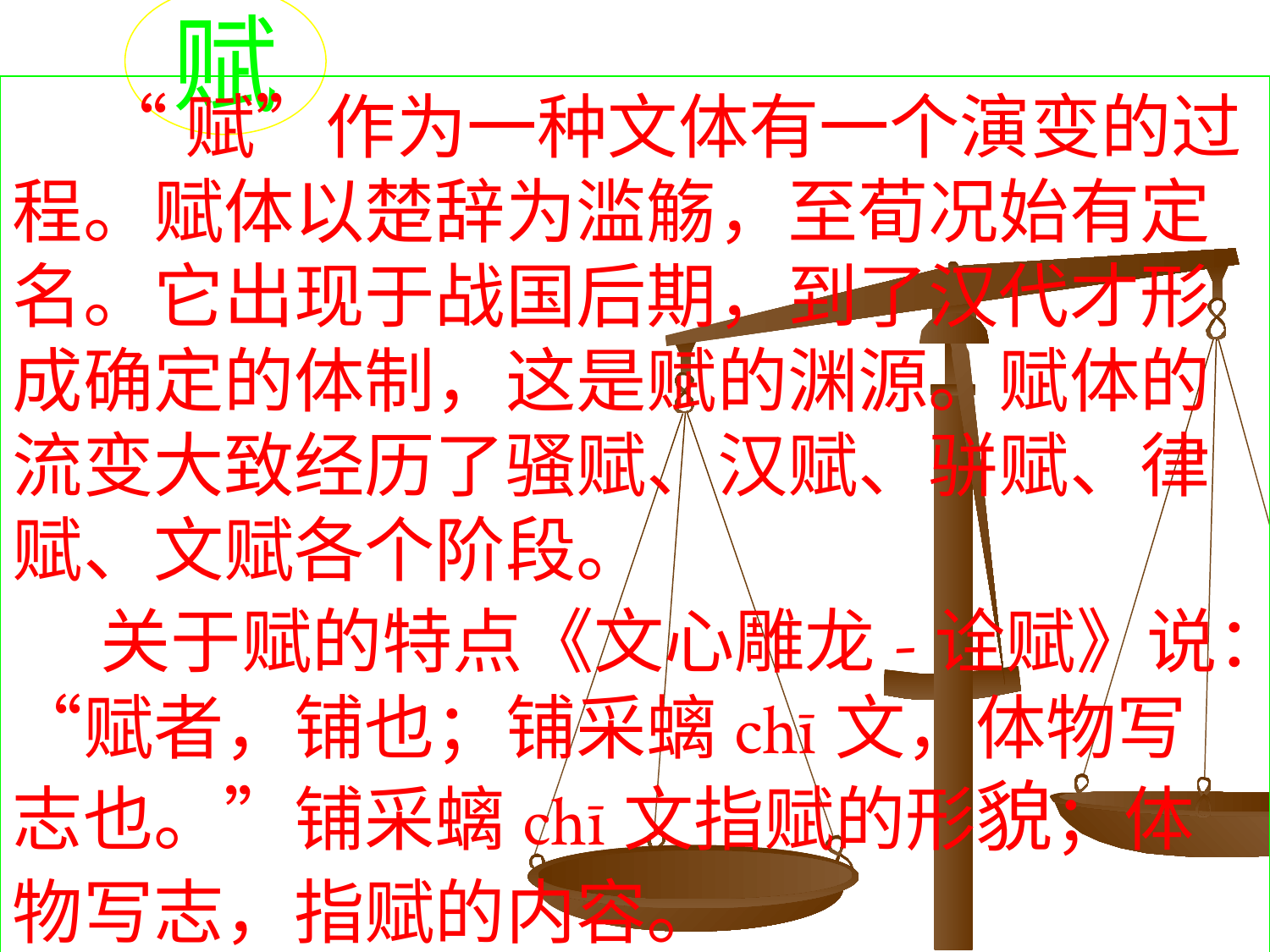

赋
      “赋”作为一种文体有一个演变的过程。赋体以楚辞为滥觞，至荀况始有定名。它出现于战国后期，到了汉代才形成确定的体制，这是赋的渊源。赋体的流变大致经历了骚赋、汉赋、骈赋、律赋、文赋各个阶段。
    关于赋的特点《文心雕龙-诠赋》说：“赋者，铺也；铺采螭chī文，体物写志也。”铺采螭chī文指赋的形貌；体物写志，指赋的内容。